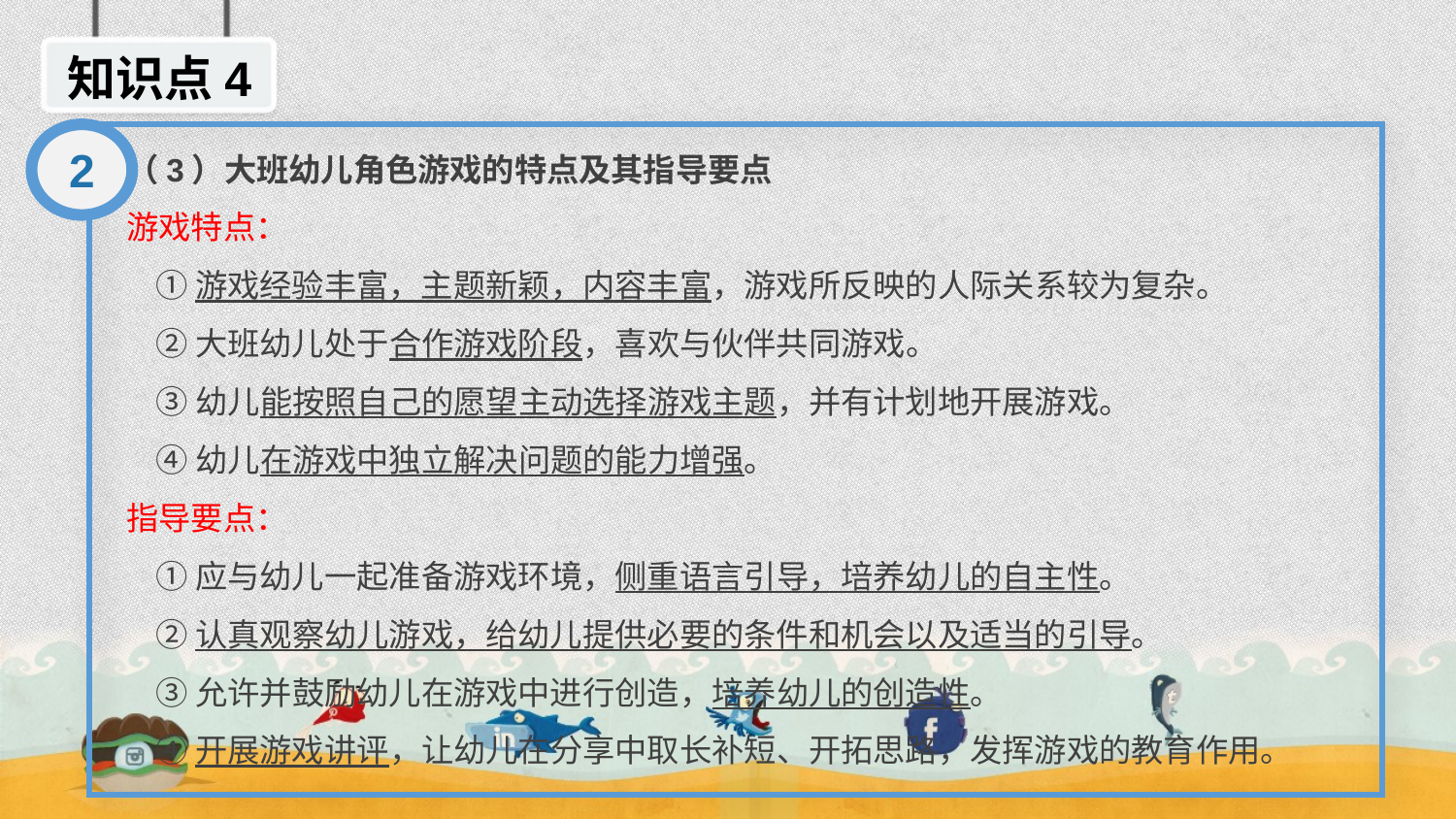

知识点4
2

（3）大班幼儿角色游戏的特点及其指导要点
游戏特点：
    ①游戏经验丰富，主题新颖，内容丰富，游戏所反映的人际关系较为复杂。
    ②大班幼儿处于合作游戏阶段，喜欢与伙伴共同游戏。
    ③幼儿能按照自己的愿望主动选择游戏主题，并有计划地开展游戏。
    ④幼儿在游戏中独立解决问题的能力增强。
指导要点：
    ①应与幼儿一起准备游戏环境，侧重语言引导，培养幼儿的自主性。
    ②认真观察幼儿游戏，给幼儿提供必要的条件和机会以及适当的引导。
    ③允许并鼓励幼儿在游戏中进行创造，培养幼儿的创造性。
    ④开展游戏讲评，让幼儿在分享中取长补短、开拓思路，发挥游戏的教育作用。